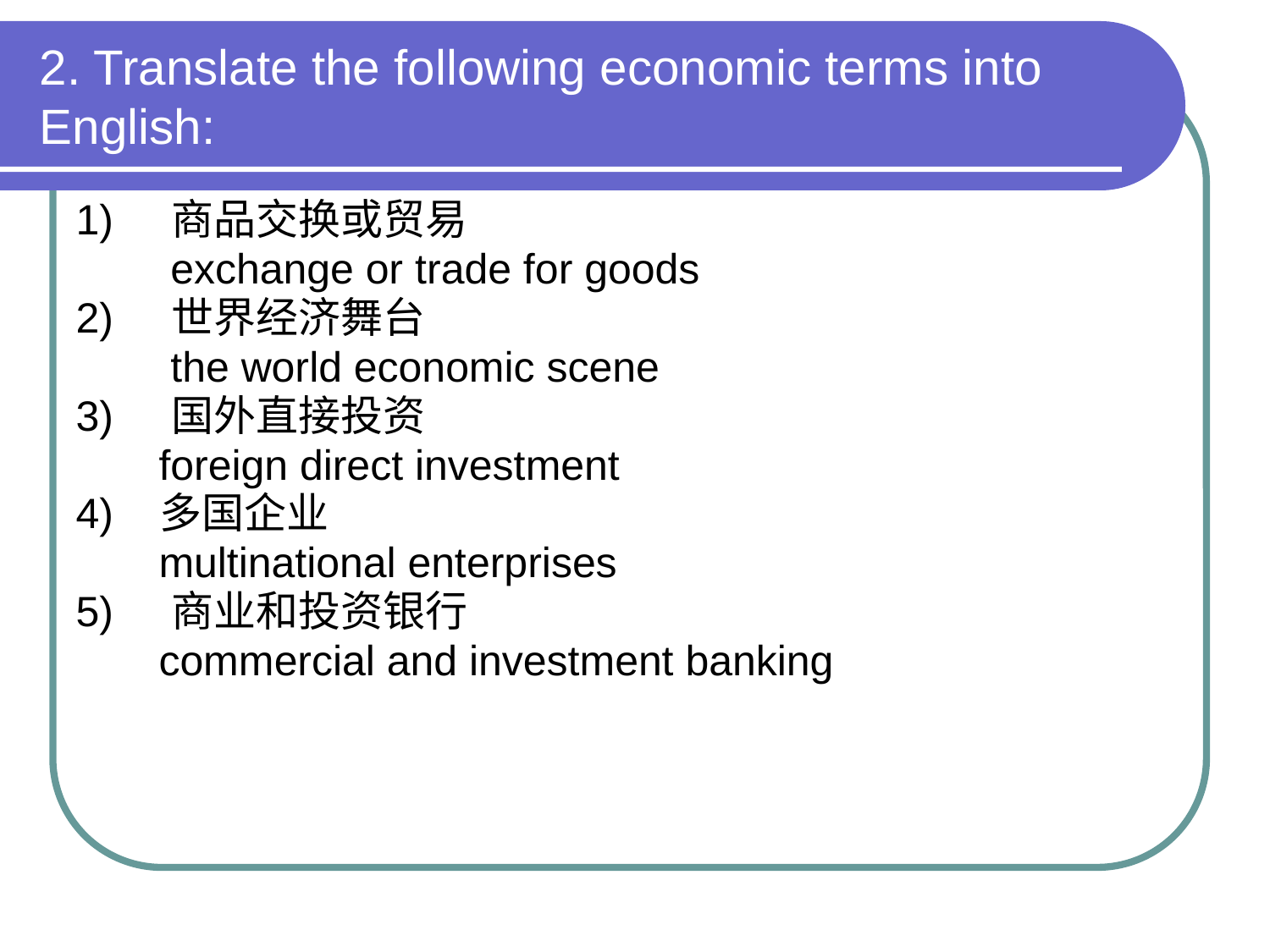

2. Translate the following economic terms into English:
1)    商品交换或贸易
        exchange or trade for goods
2)    世界经济舞台
        the world economic scene
3)    国外直接投资
       foreign direct investment
4)   多国企业
       multinational enterprises
5)    商业和投资银行
       commercial and investment banking